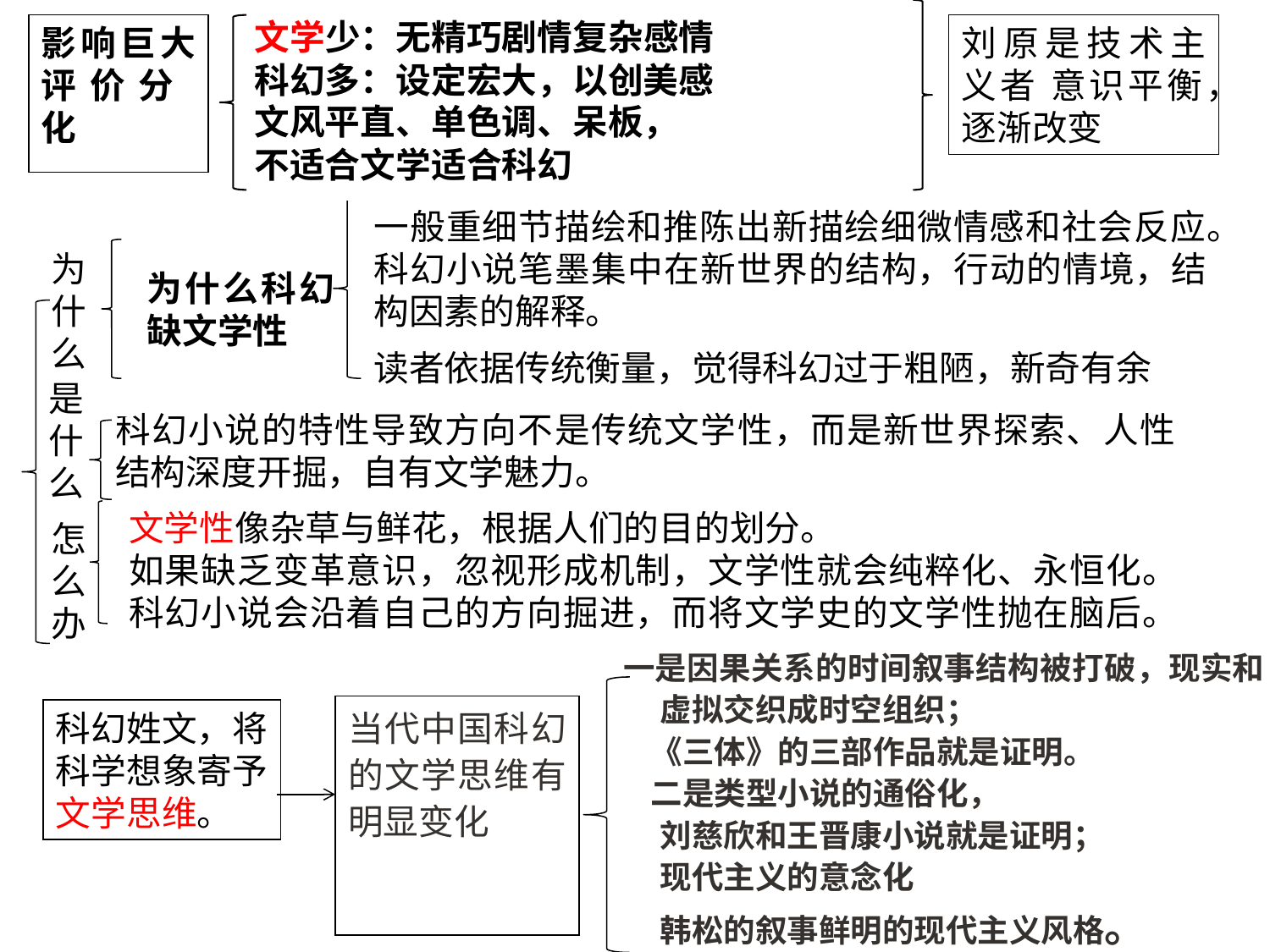

文学少：无精巧剧情复杂感情
科幻多：设定宏大，以创美感
文风平直、单色调、呆板，
不适合文学适合科幻

影响巨大评价分  化

刘原是技术主义者 意识平衡，逐渐改变

一般重细节描绘和推陈出新描绘细微情感和社会反应。
科幻小说笔墨集中在新世界的结构，行动的情境，结构因素的解释。
读者依据传统衡量，觉得科幻过于粗陋，新奇有余

为什么
为什么科幻缺文学性

是什么
科幻小说的特性导致方向不是传统文学性，而是新世界探索、人性结构深度开掘，自有文学魅力。

文学性像杂草与鲜花，根据人们的目的划分。
如果缺乏变革意识，忽视形成机制，文学性就会纯粹化、永恒化。
科幻小说会沿着自己的方向掘进，而将文学史的文学性抛在脑后。

怎么办
科幻姓文，将科学想象寄予文学思维。
一是因果关系的时间叙事结构被打破，现实和虚拟交织成时空组织；
《三体》的三部作品就是证明。
二是类型小说的通俗化，
刘慈欣和王晋康小说就是证明；
现代主义的意念化
韩松的叙事鲜明的现代主义风格。

当代中国科幻的文学思维有明显变化